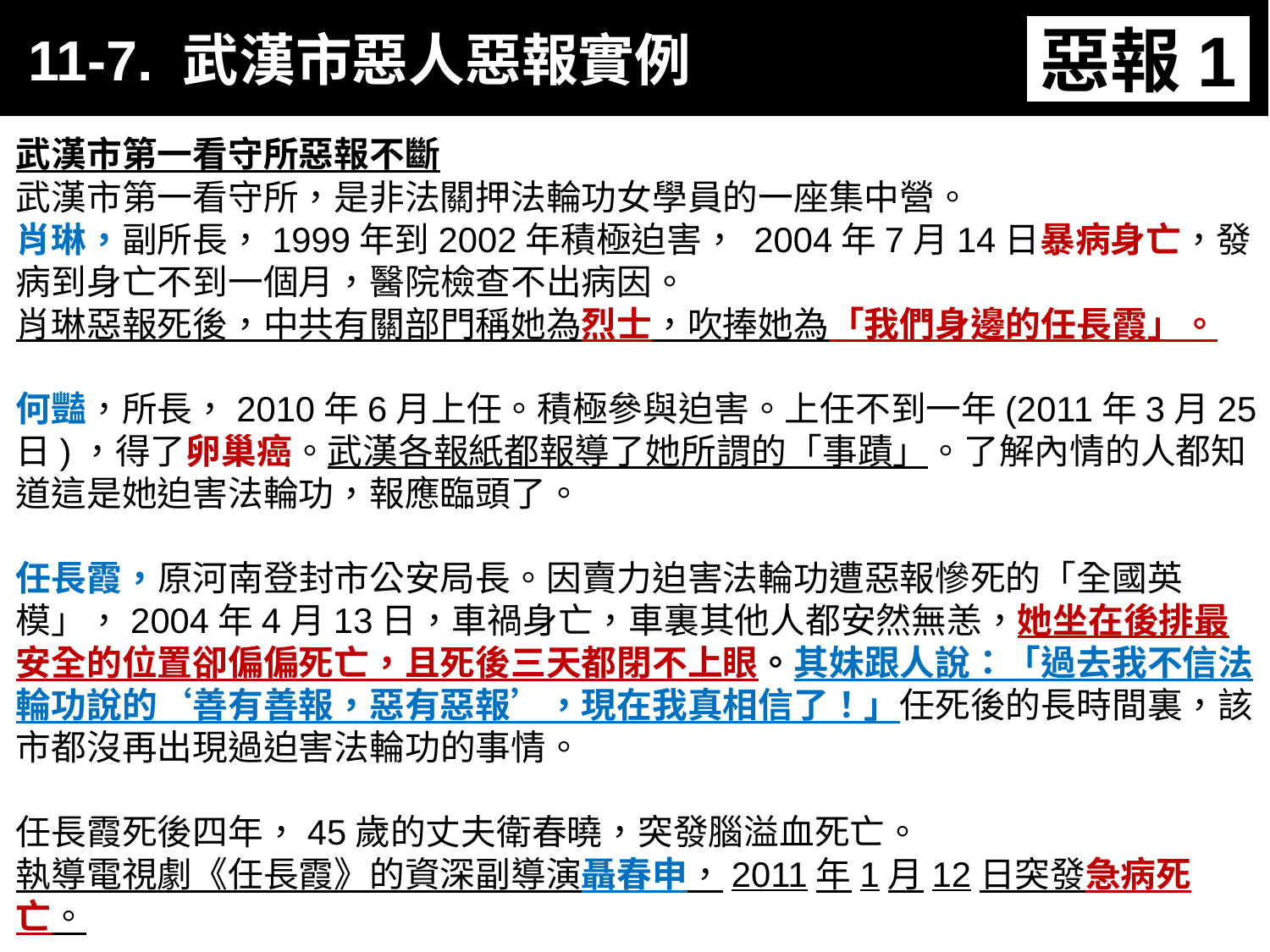

11-7. 武漢市惡人惡報實例
惡報1
武漢市第一看守所惡報不斷
武漢市第一看守所，是非法關押法輪功女學員的一座集中營。
肖琳，副所長，1999年到2002年積極迫害， 2004年7月14日暴病身亡，發病到身亡不到一個月，醫院檢查不出病因。
肖琳惡報死後，中共有關部門稱她為烈士，吹捧她為「我們身邊的任長霞」。

何豔，所長，2010年6月上任。積極參與迫害。上任不到一年(2011年3月25日)，得了卵巢癌。武漢各報紙都報導了她所謂的「事蹟」。了解內情的人都知道這是她迫害法輪功，報應臨頭了。

任長霞，原河南登封市公安局長。因賣力迫害法輪功遭惡報慘死的「全國英模」，2004年4月13日，車禍身亡，車裏其他人都安然無恙，她坐在後排最安全的位置卻偏偏死亡，且死後三天都閉不上眼。其妹跟人說：「過去我不信法輪功說的‘善有善報，惡有惡報’，現在我真相信了！」任死後的長時間裏，該市都沒再出現過迫害法輪功的事情。

任長霞死後四年，45歲的丈夫衛春曉，突發腦溢血死亡。
執導電視劇《任長霞》的資深副導演聶春申，2011年1月12日突發急病死亡。